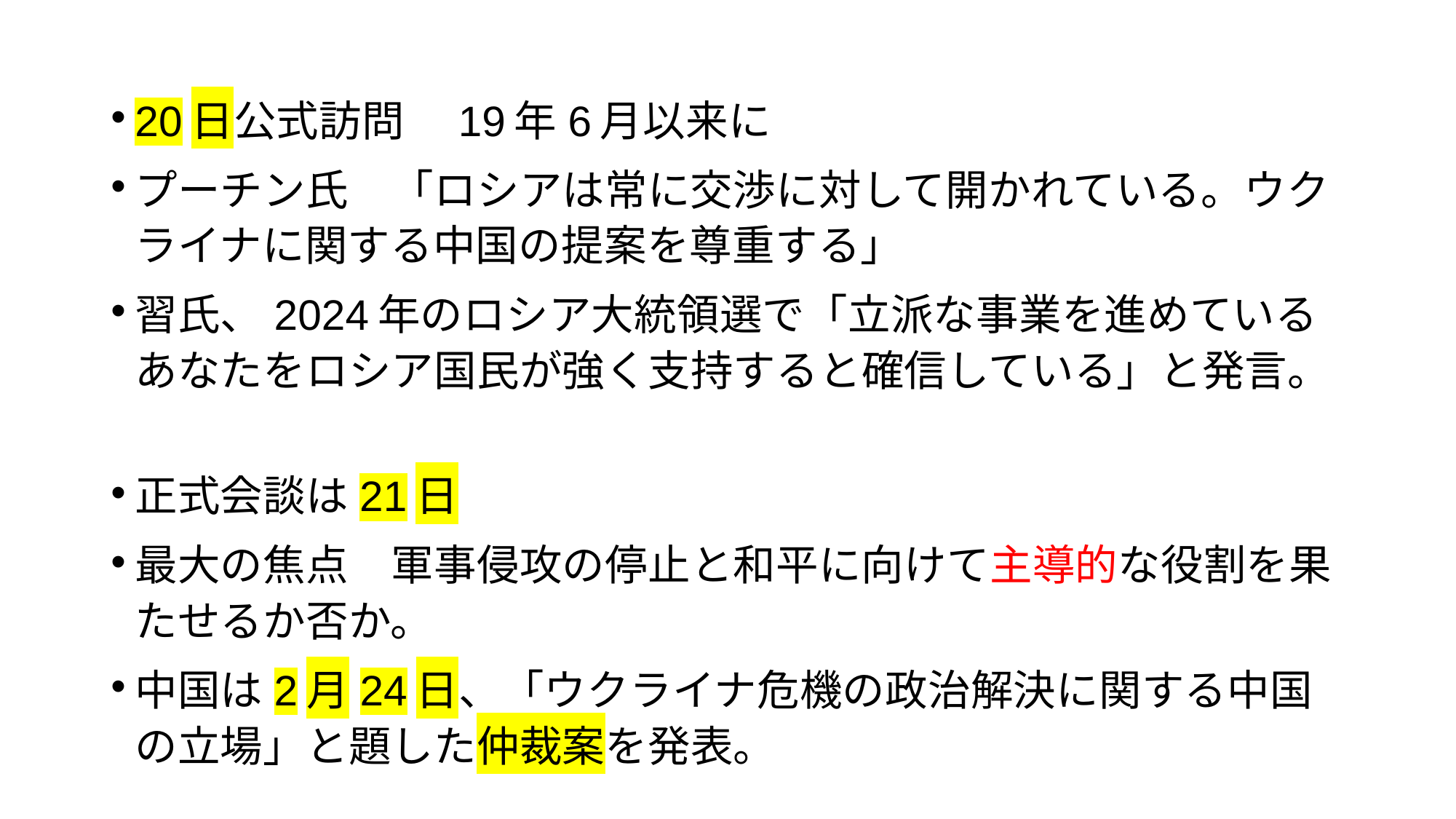

20日公式訪問　19年6月以来に
プーチン氏　「ロシアは常に交渉に対して開かれている。ウクライナに関する中国の提案を尊重する」
習氏、2024年のロシア大統領選で「立派な事業を進めているあなたをロシア国民が強く支持すると確信している」と発言。

正式会談は21日
最大の焦点　軍事侵攻の停止と和平に向けて主導的な役割を果たせるか否か。
中国は2月24日、「ウクライナ危機の政治解決に関する中国の立場」と題した仲裁案を発表。